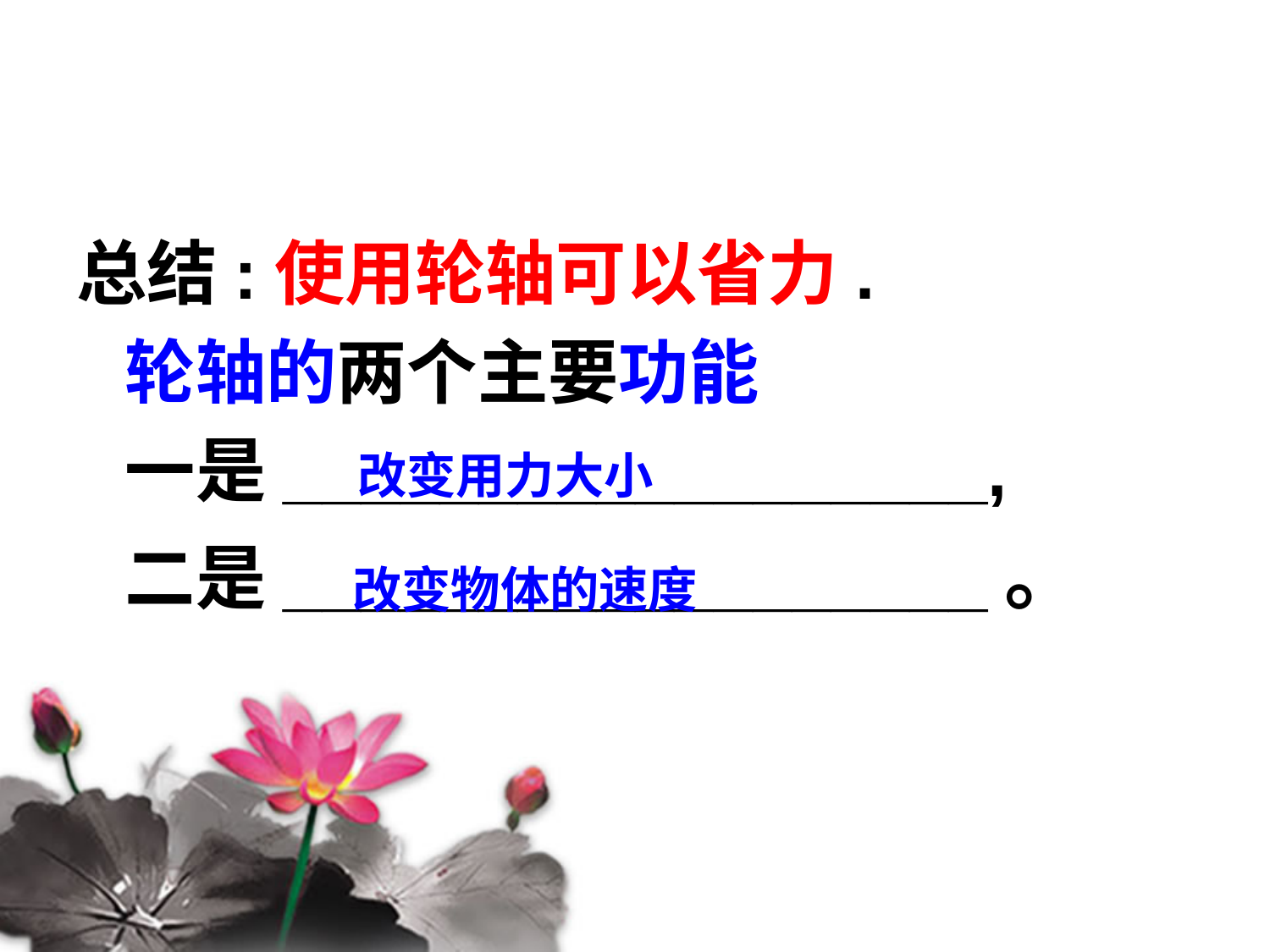

总结:使用轮轴可以省力.
  轮轴的两个主要功能
  一是__________________,
  二是__________________。
改变用力大小

改变物体的速度